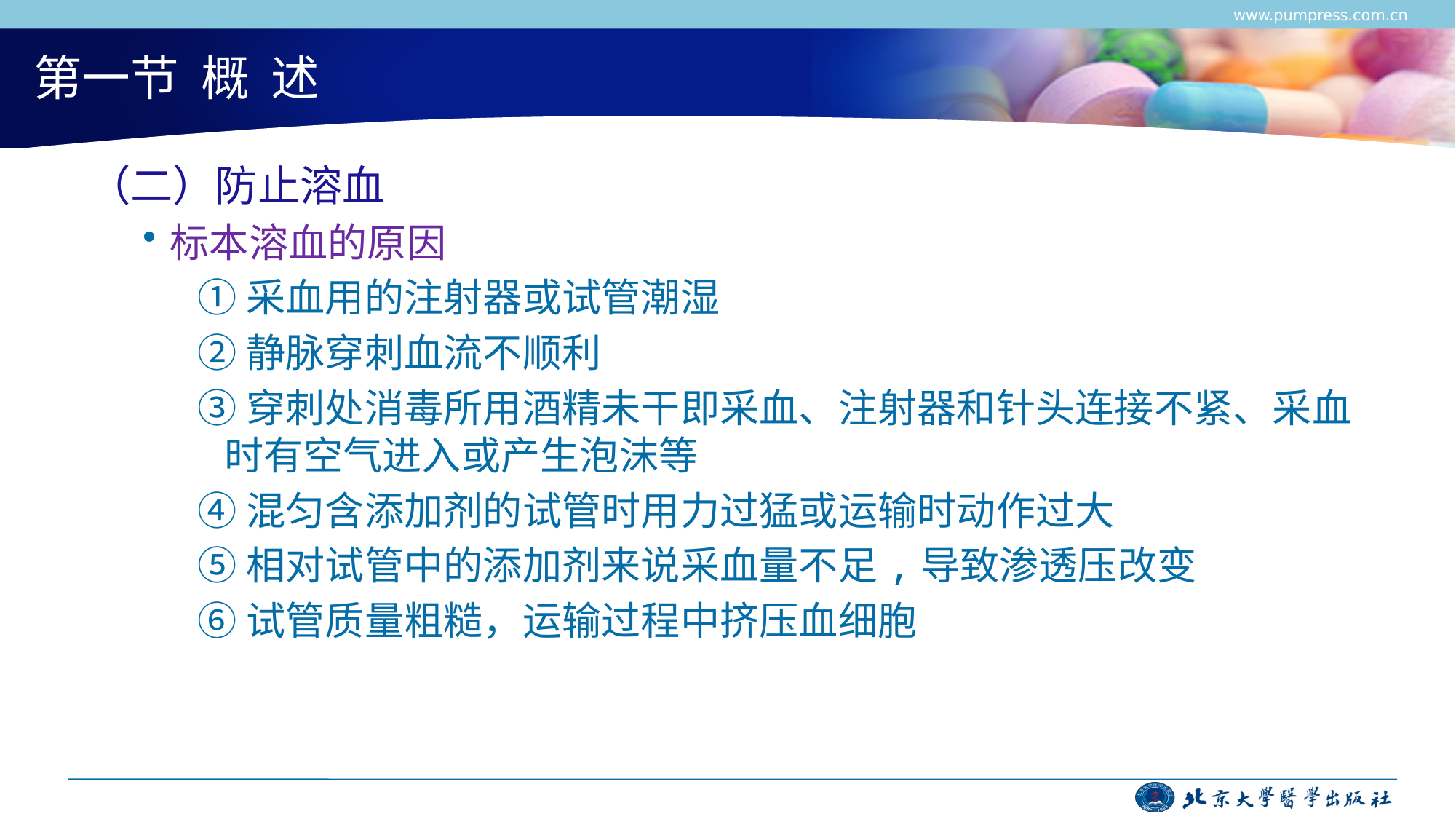

www.pumpress.com.cn
# 第一节  概  述
（二）防止溶血
标本溶血的原因
①采血用的注射器或试管潮湿
②静脉穿刺血流不顺利
③穿刺处消毒所用酒精未干即采血、注射器和针头连接不紧、采血时有空气进入或产生泡沫等
④混匀含添加剂的试管时用力过猛或运输时动作过大
⑤相对试管中的添加剂来说采血量不足,导致渗透压改变
⑥试管质量粗糙，运输过程中挤压血细胞